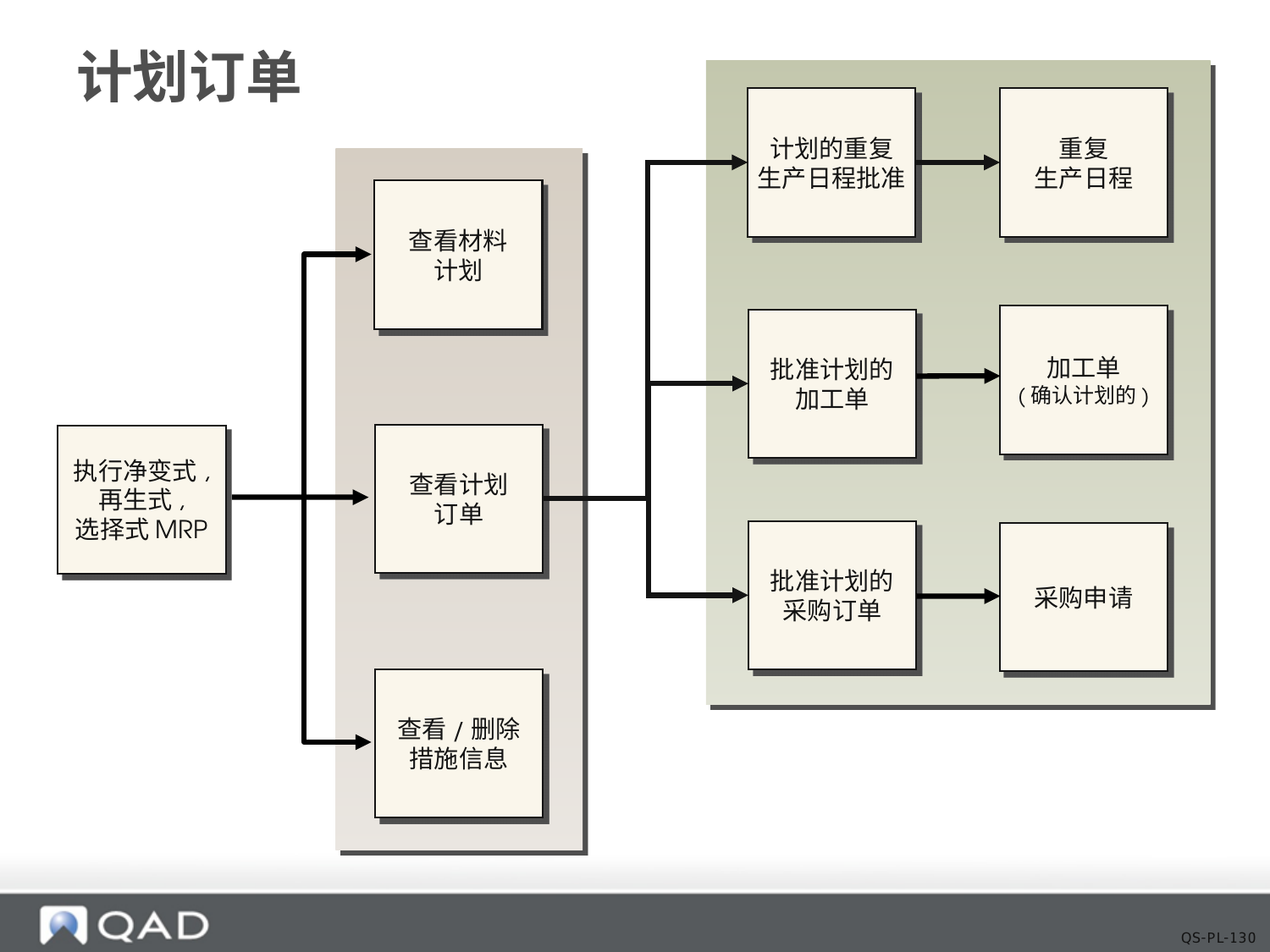

# 计划订单

计划的重复
生产日程批准
重复
生产日程

查看材料
计划

加工单
(确认计划的)
批准计划的
加工单

查看计划
订单
执行净变式,
再生式,
选择式MRP

批准计划的
采购订单
采购申请

查看/删除
措施信息
QS-PL-130